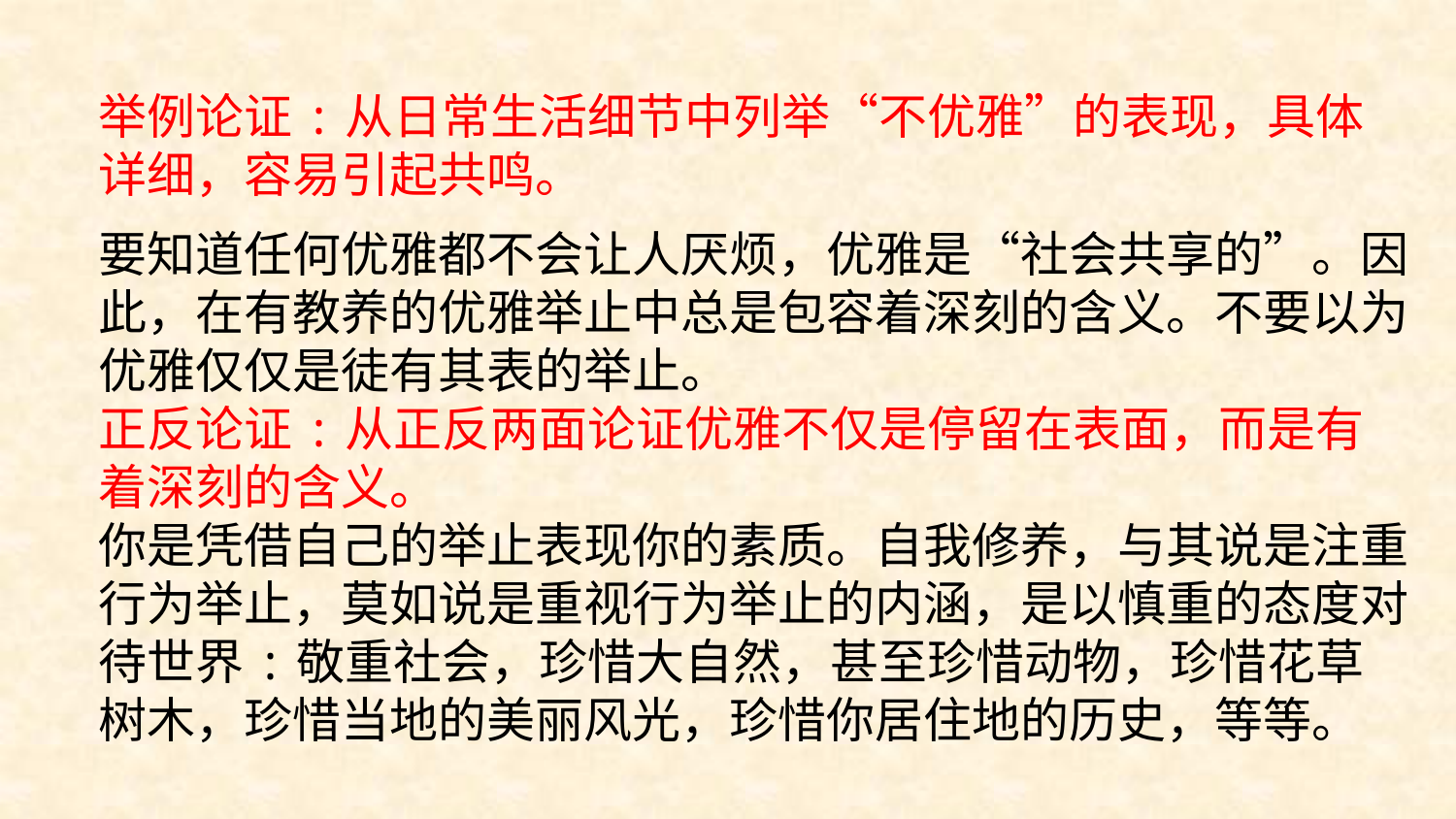

举例论证:从日常生活细节中列举“不优雅”的表现，具体详细，容易引起共鸣。

要知道任何优雅都不会让人厌烦，优雅是“社会共享的”。因此，在有教养的优雅举止中总是包容着深刻的含义。不要以为优雅仅仅是徒有其表的举止。
正反论证:从正反两面论证优雅不仅是停留在表面，而是有着深刻的含义。
你是凭借自己的举止表现你的素质。自我修养，与其说是注重行为举止，莫如说是重视行为举止的内涵，是以慎重的态度对待世界:敬重社会，珍惜大自然，甚至珍惜动物，珍惜花草树木，珍惜当地的美丽风光，珍惜你居住地的历史，等等。